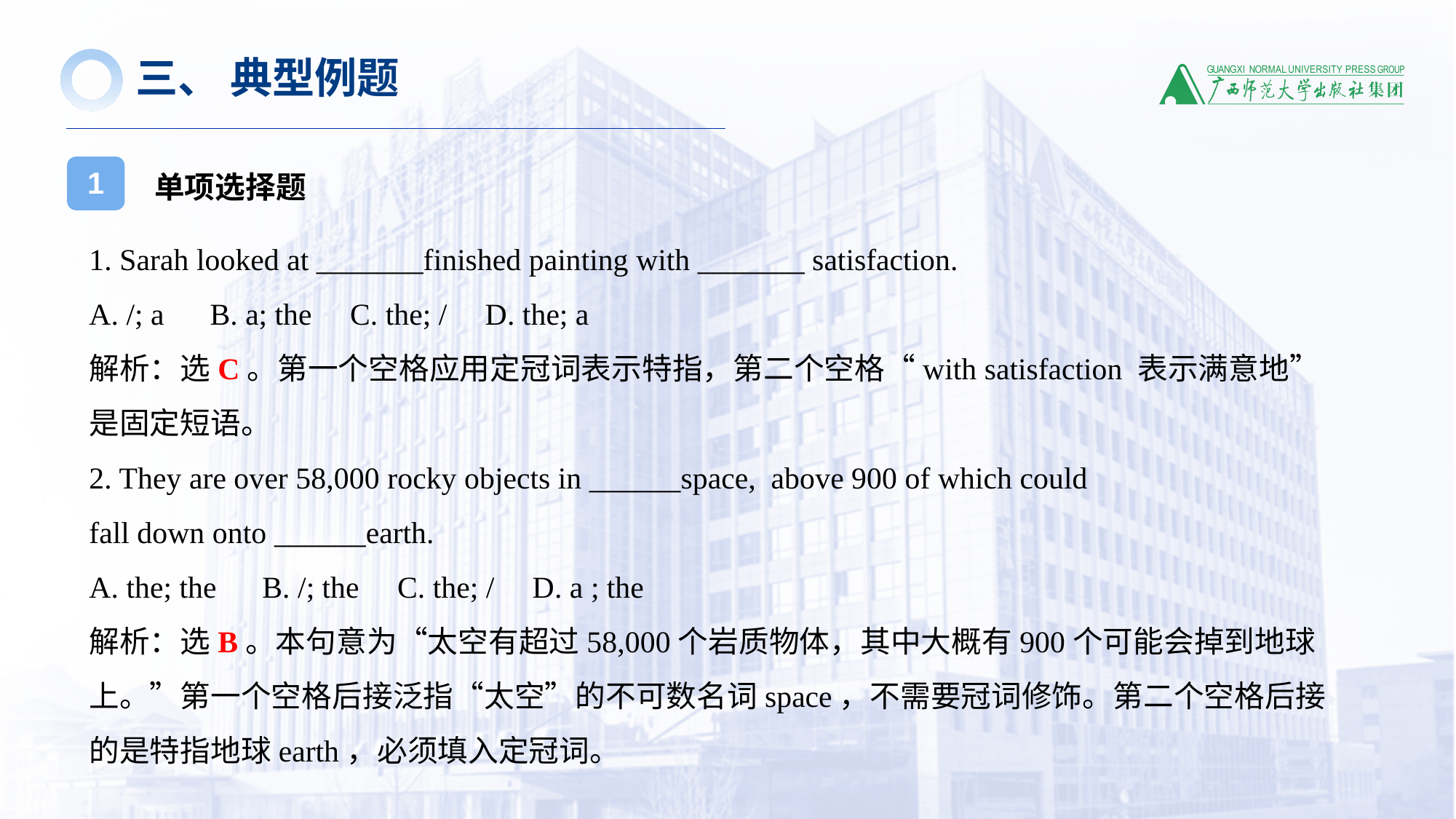

三、 典型例题

单项选择题
1

1. Sarah looked at _______finished painting with _______ satisfaction.
A. /; a      B. a; the     C. the; /     D. the; a
解析：选C。第一个空格应用定冠词表示特指，第二个空格“with satisfaction 表示满意地”是固定短语。
2. They are over 58,000 rocky objects in ______space,  above 900 of which could
fall down onto ______earth.
A. the; the      B. /; the     C. the; /     D. a ; the
解析：选B。本句意为“太空有超过58,000个岩质物体，其中大概有900个可能会掉到地球上。”第一个空格后接泛指“太空”的不可数名词space，不需要冠词修饰。第二个空格后接的是特指地球earth，必须填入定冠词。